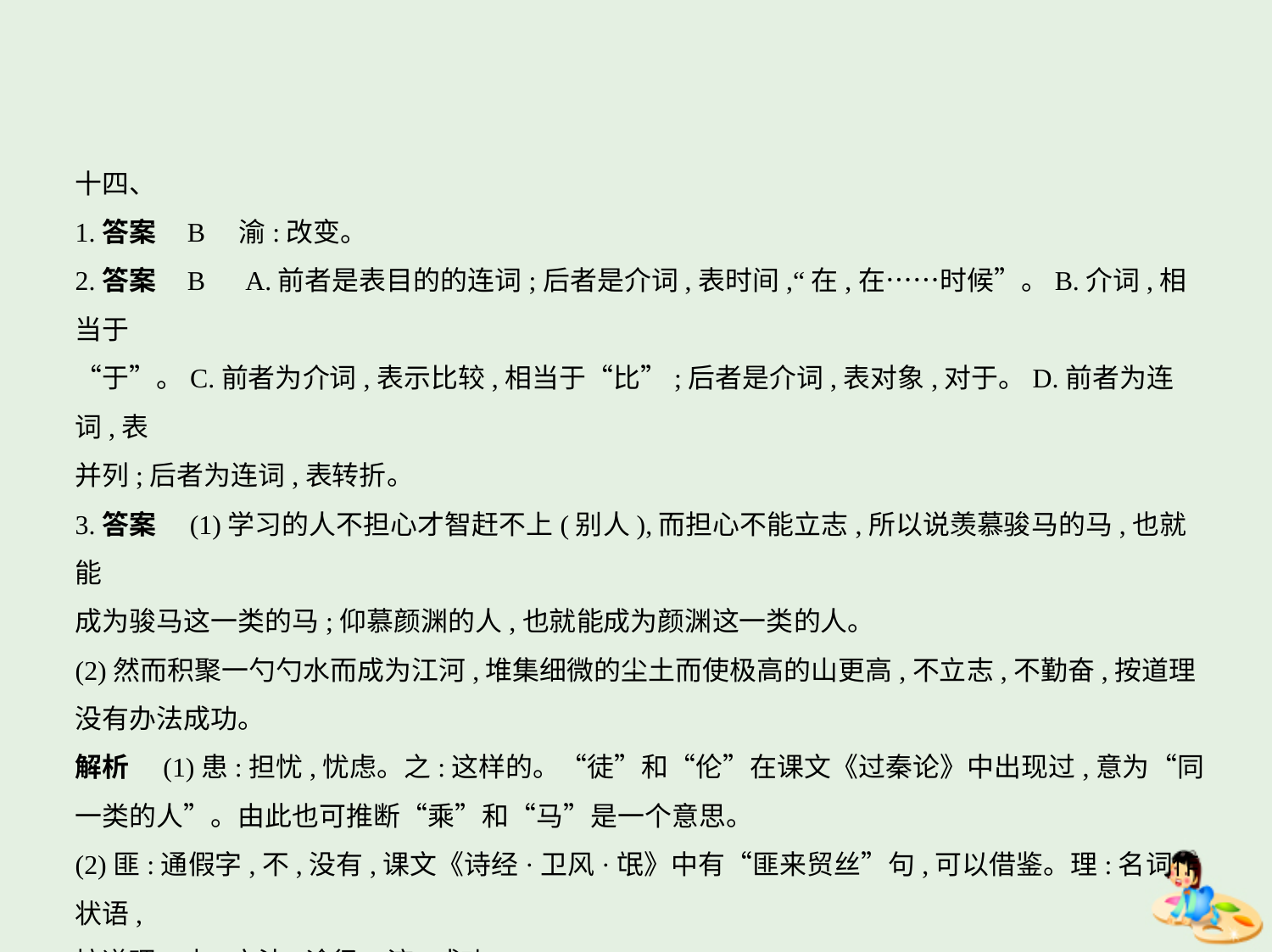

十四、
1.答案    B　渝:改变。
2.答案    B　A.前者是表目的的连词;后者是介词,表时间,“在,在……时候”。B.介词,相当于
“于”。C.前者为介词,表示比较,相当于“比”;后者是介词,表对象,对于。D.前者为连词,表
并列;后者为连词,表转折。
3.答案　(1)学习的人不担心才智赶不上(别人),而担心不能立志,所以说羡慕骏马的马,也就能
成为骏马这一类的马;仰慕颜渊的人,也就能成为颜渊这一类的人。
(2)然而积聚一勺勺水而成为江河,堆集细微的尘土而使极高的山更高,不立志,不勤奋,按道理
没有办法成功。
解析　(1)患:担忧,忧虑。之:这样的。“徒”和“伦”在课文《过秦论》中出现过,意为“同
一类的人”。由此也可推断“乘”和“马”是一个意思。
(2)匪:通假字,不,没有,课文《诗经·卫风·氓》中有“匪来贸丝”句,可以借鉴。理:名词作状语,
按道理。由:方法,途径。济:成功。